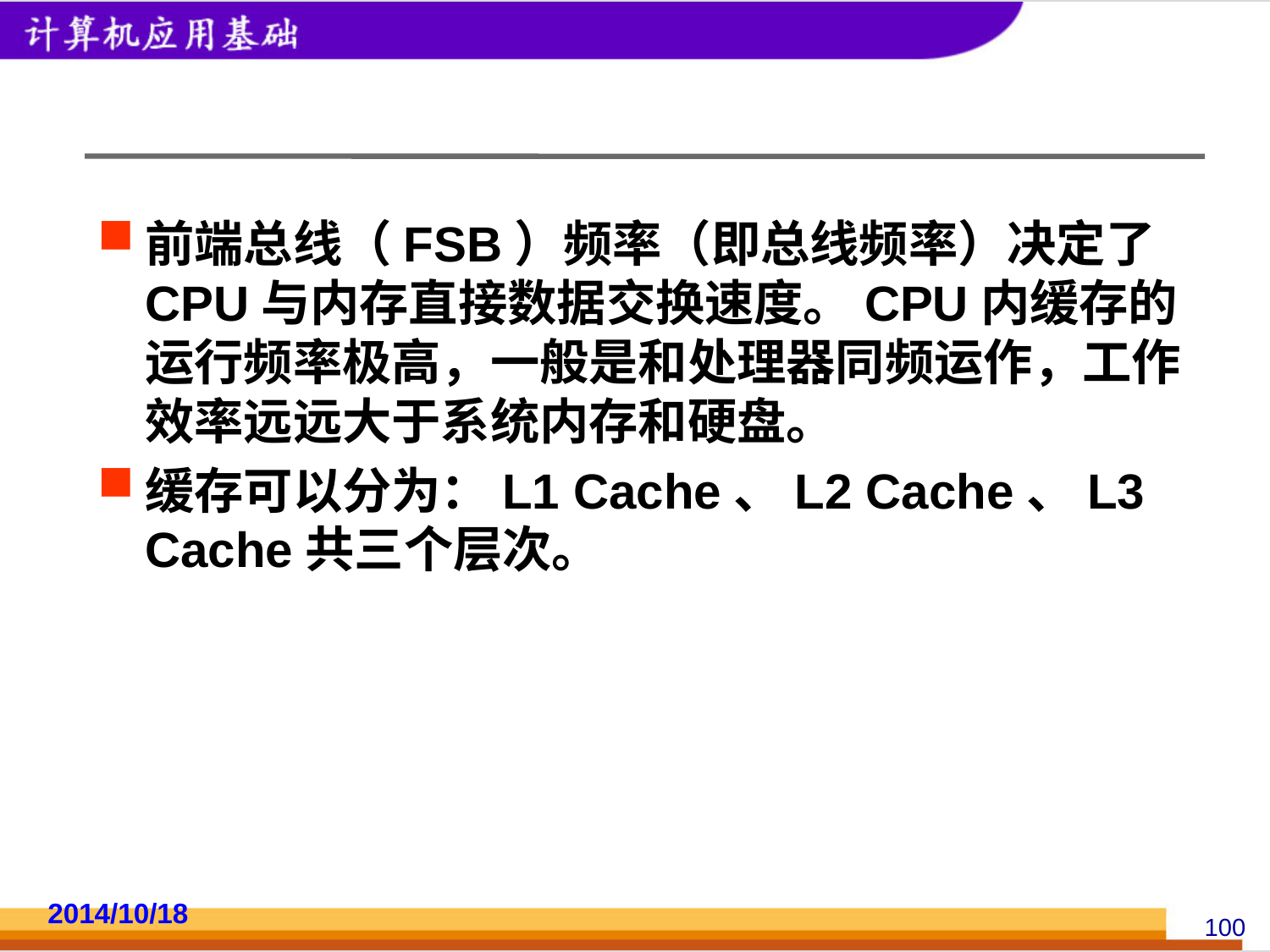

#
前端总线（FSB）频率（即总线频率）决定了CPU与内存直接数据交换速度。CPU内缓存的运行频率极高，一般是和处理器同频运作，工作效率远远大于系统内存和硬盘。
缓存可以分为：L1 Cache、L2 Cache、L3 Cache共三个层次。

2014/10/18